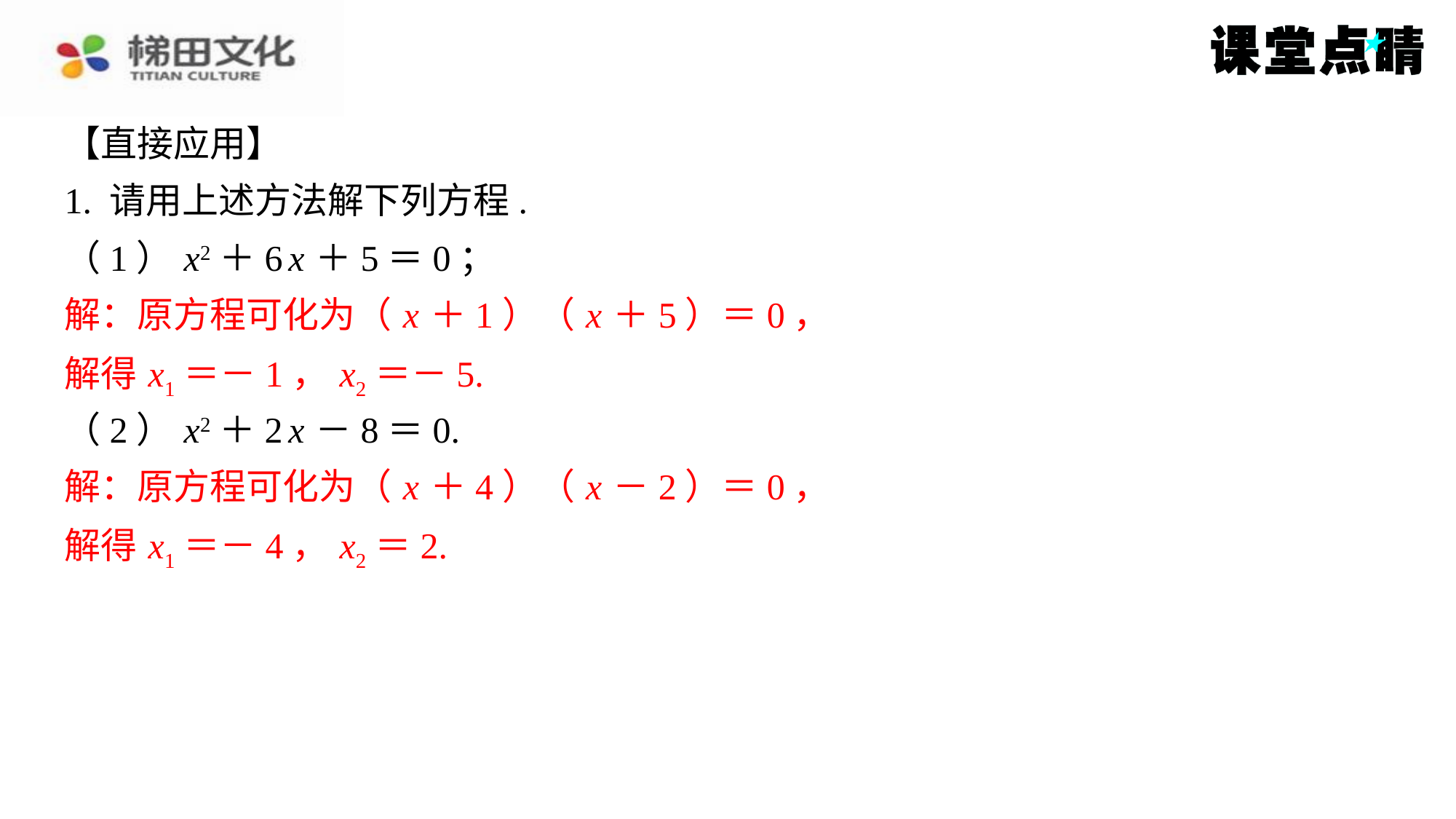

【直接应用】
1. 请用上述方法解下列方程.
（1） x2＋6 x ＋5＝0；
解：原方程可化为（ x ＋1）（ x ＋5）＝0，
解：原方程可化为（ x ＋1）（ x ＋5）＝0，
解得 x1＝－1， x2＝－5.
解得 x1＝－1， x2＝－5.
（2） x2＋2 x －8＝0.
解：原方程可化为（ x ＋4）（ x －2）＝0，
解：原方程可化为（ x ＋4）（ x －2）＝0，
解得 x1＝－4， x2＝2.
解得 x1＝－4， x2＝2.